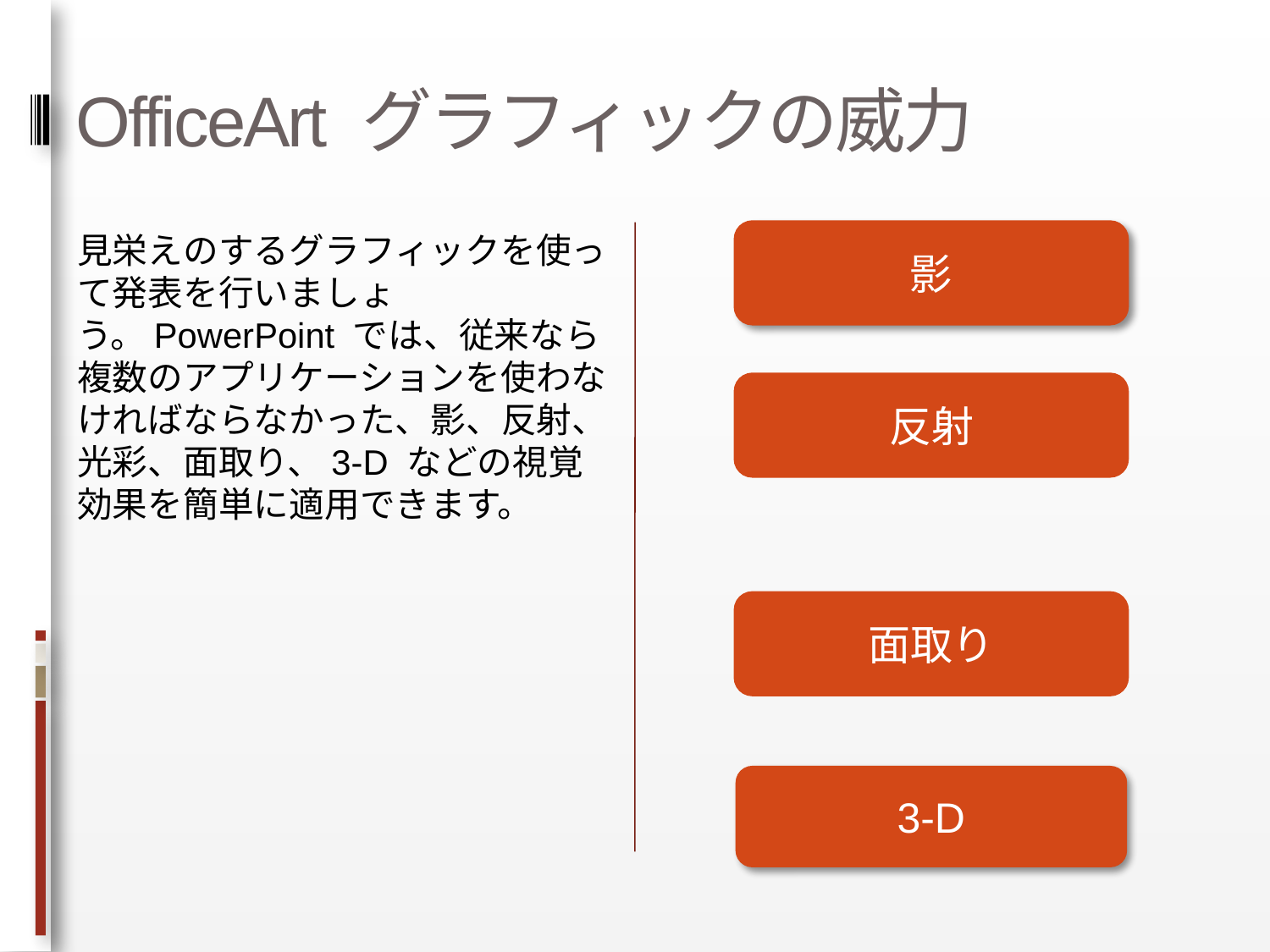

# OfficeArt グラフィックの威力
見栄えのするグラフィックを使って発表を行いましょう。PowerPoint では、従来なら複数のアプリケーションを使わなければならなかった、影、反射、光彩、面取り、3-D などの視覚効果を簡単に適用できます。

影
反射
面取り
3-D